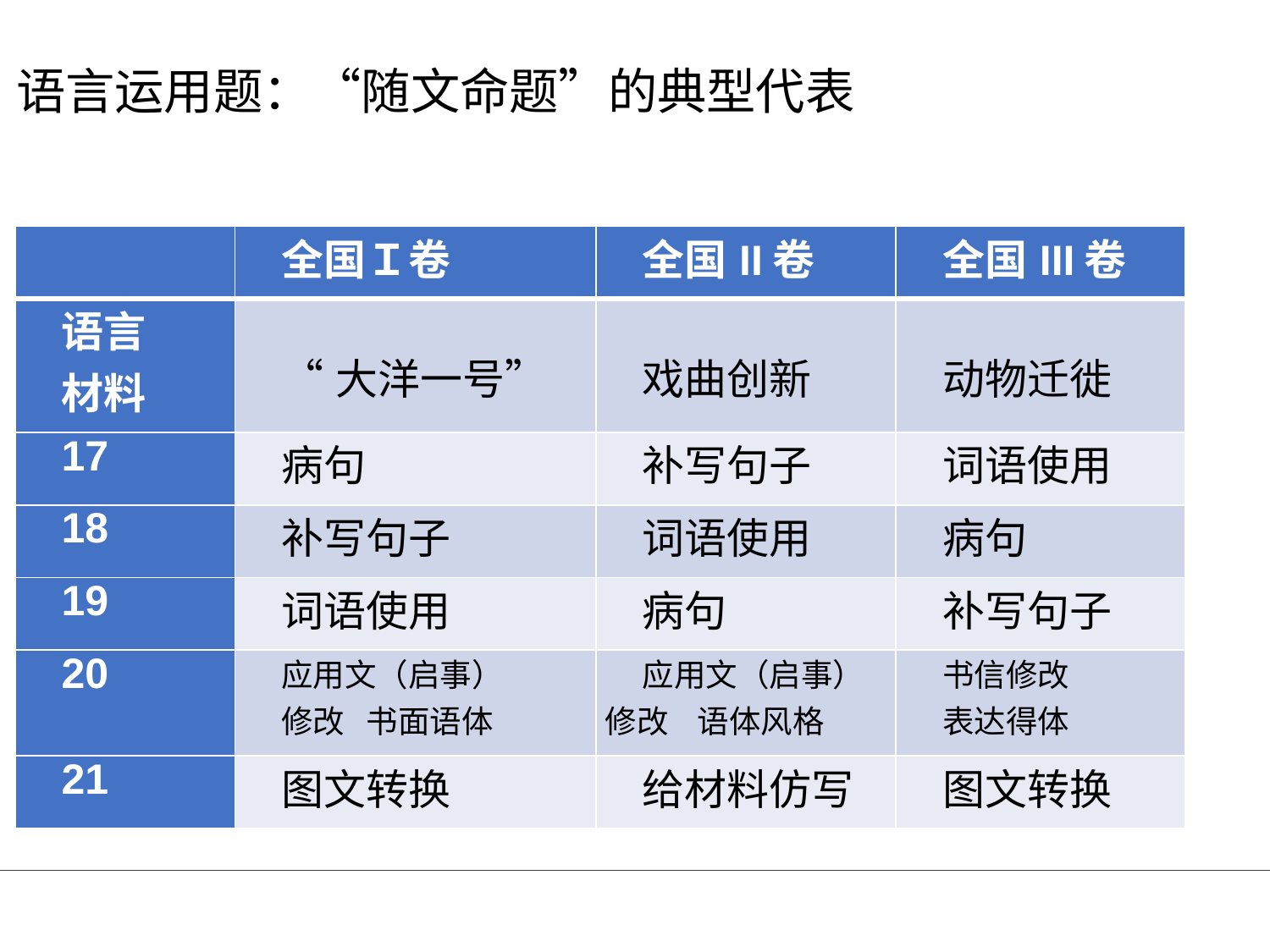

语言运用题：“随文命题”的典型代表
|  | 全国Ｉ卷 | 全国II卷 | 全国III卷 |
| --- | --- | --- | --- |
| 语言 材料 | “大洋一号” | 戏曲创新 | 动物迁徙 |
| 17 | 病句 | 补写句子 | 词语使用 |
| 18 | 补写句子 | 词语使用 | 病句 |
| 19 | 词语使用 | 病句 | 补写句子 |
| 20 | 应用文（启事） 修改 书面语体 | 应用文（启事）修改 语体风格 | 书信修改 表达得体 |
| 21 | 图文转换 | 给材料仿写 | 图文转换 |